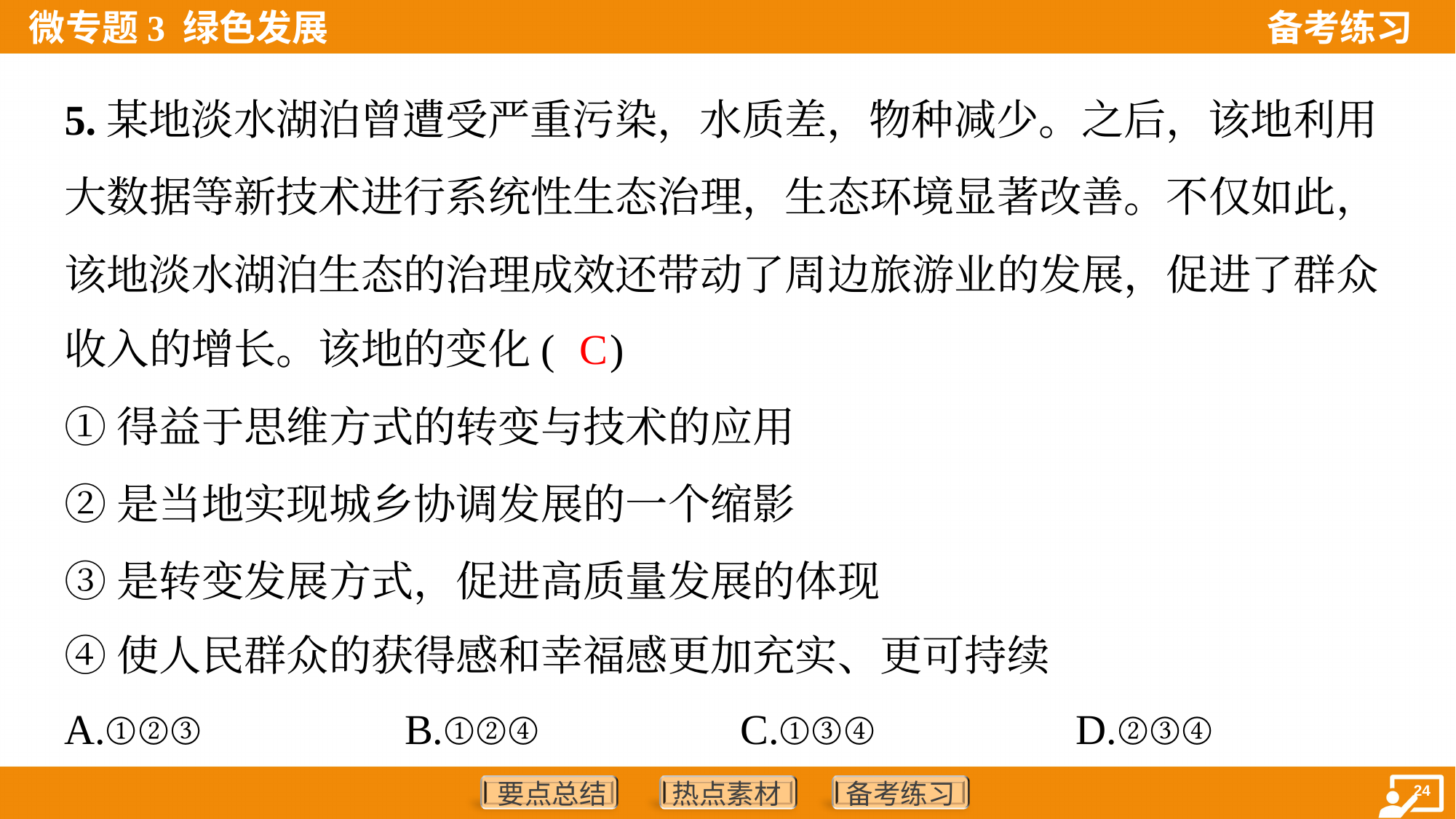

5.某地淡水湖泊曾遭受严重污染，水质差，物种减少。之后，该地利用
大数据等新技术进行系统性生态治理，生态环境显著改善。不仅如此，
该地淡水湖泊生态的治理成效还带动了周边旅游业的发展，促进了群众
收入的增长。该地的变化(     )
C
①得益于思维方式的转变与技术的应用
②是当地实现城乡协调发展的一个缩影
③是转变发展方式，促进高质量发展的体现
④使人民群众的获得感和幸福感更加充实、更可持续
A.①②③	B.①②④	C.①③④	D.②③④